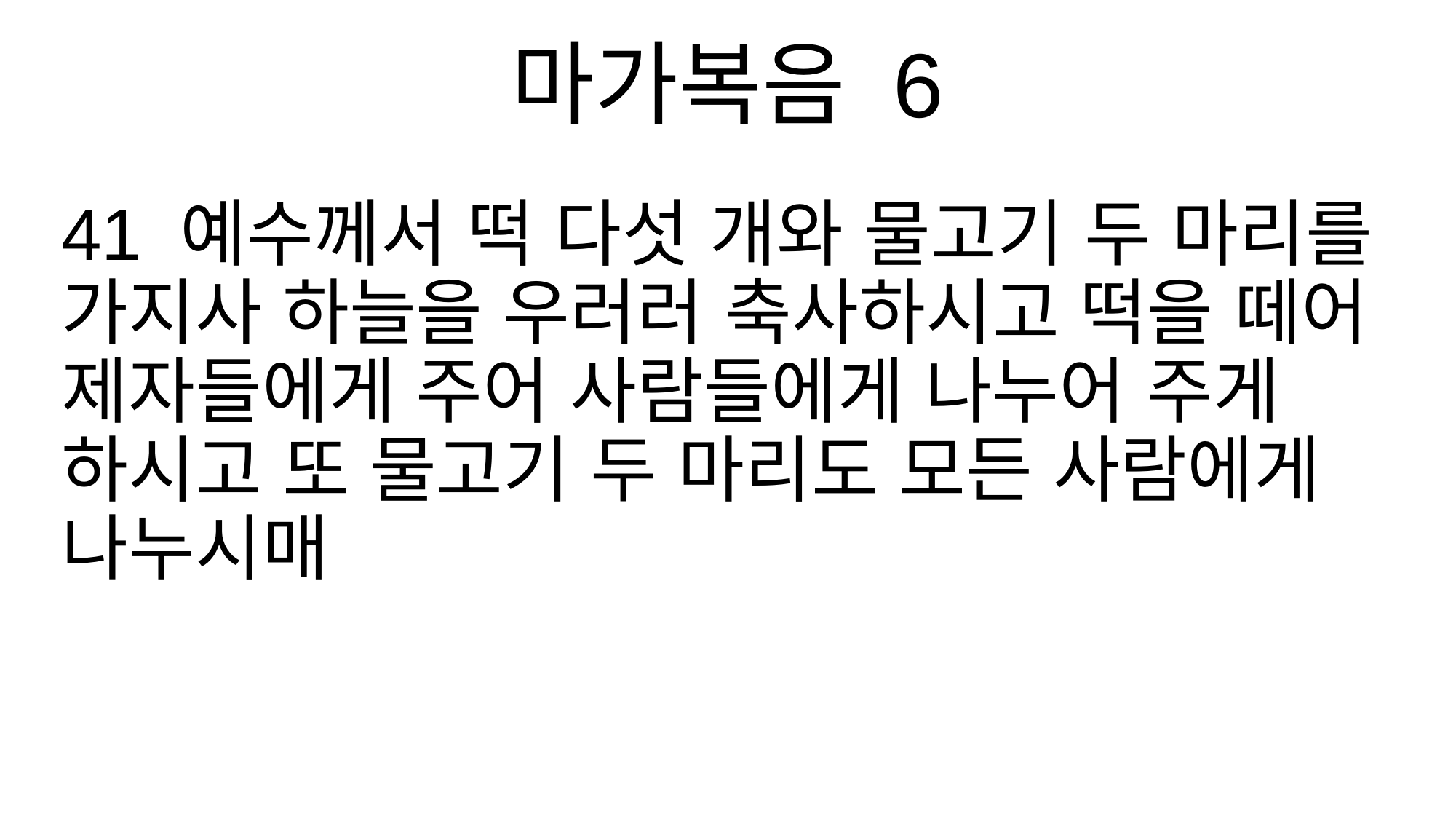

마가복음 6
41 예수께서 떡 다섯 개와 물고기 두 마리를 가지사 하늘을 우러러 축사하시고 떡을 떼어 제자들에게 주어 사람들에게 나누어 주게 하시고 또 물고기 두 마리도 모든 사람에게 나누시매